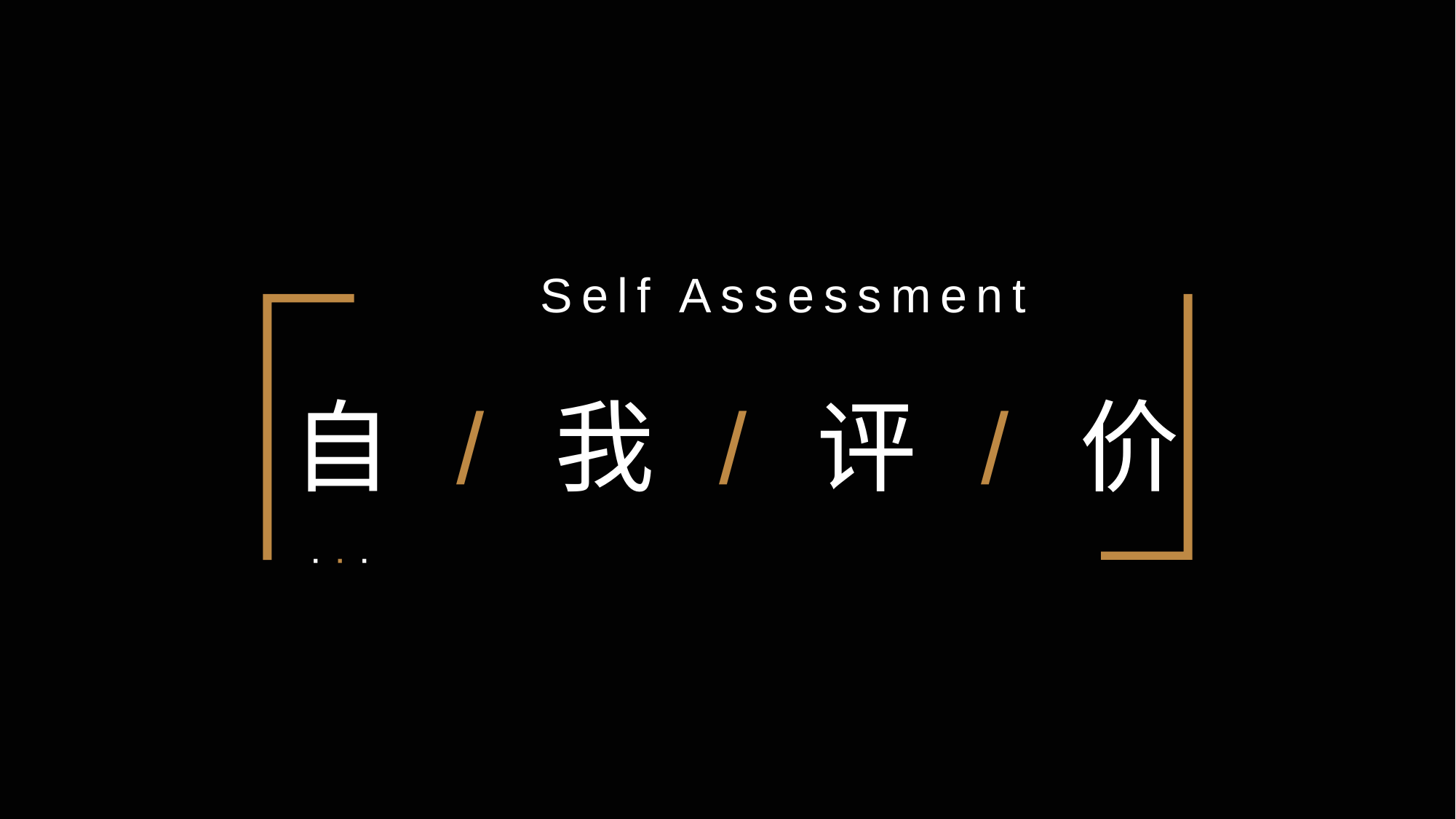

Self Assessment

自 / 我 / 评 / 价
·  ·  ·